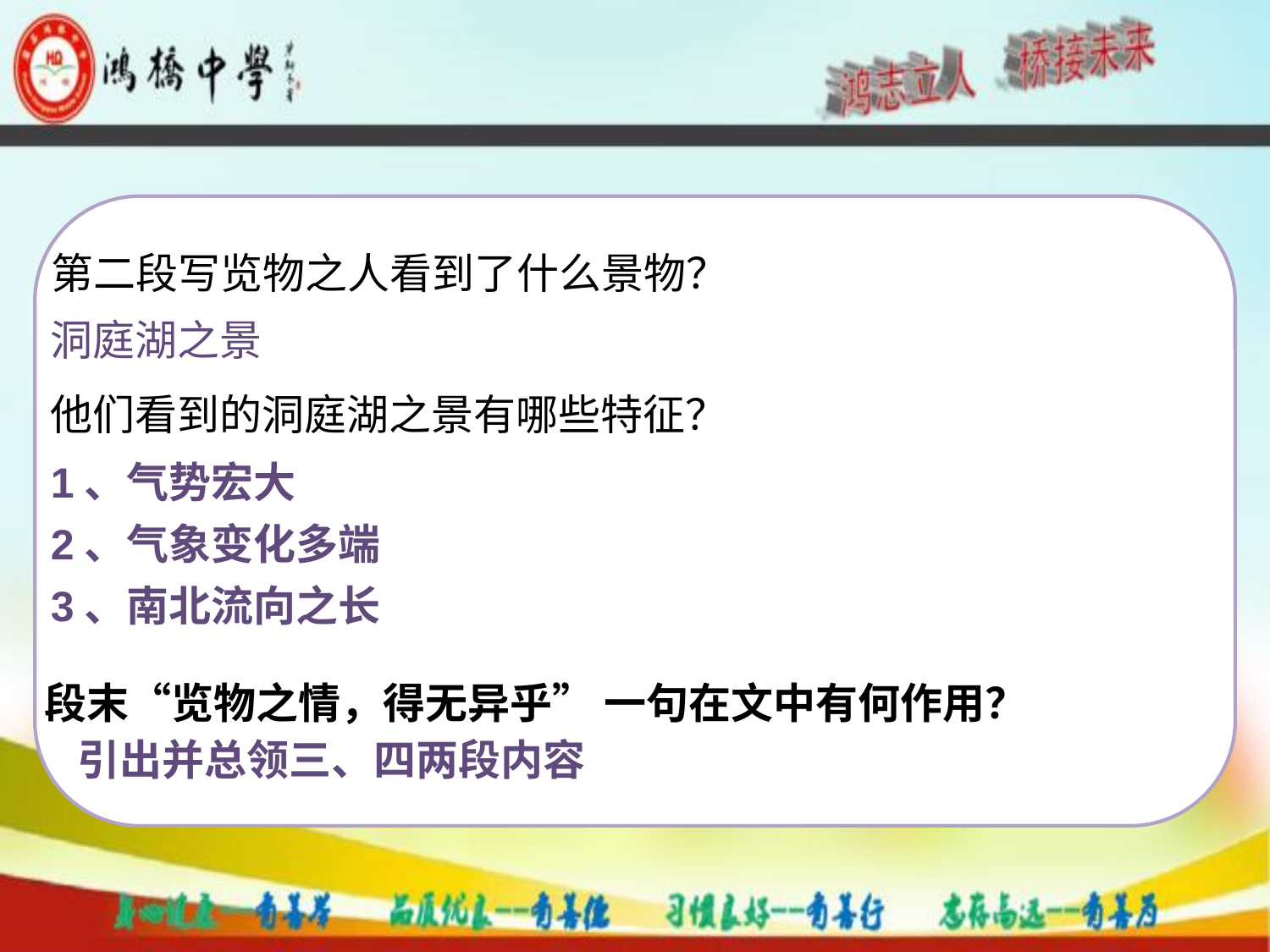

第二段写览物之人看到了什么景物？
洞庭湖之景

他们看到的洞庭湖之景有哪些特征？
1、气势宏大
2、气象变化多端
3、南北流向之长
段末“览物之情，得无异乎” 一句在文中有何作用？
引出并总领三、四两段内容